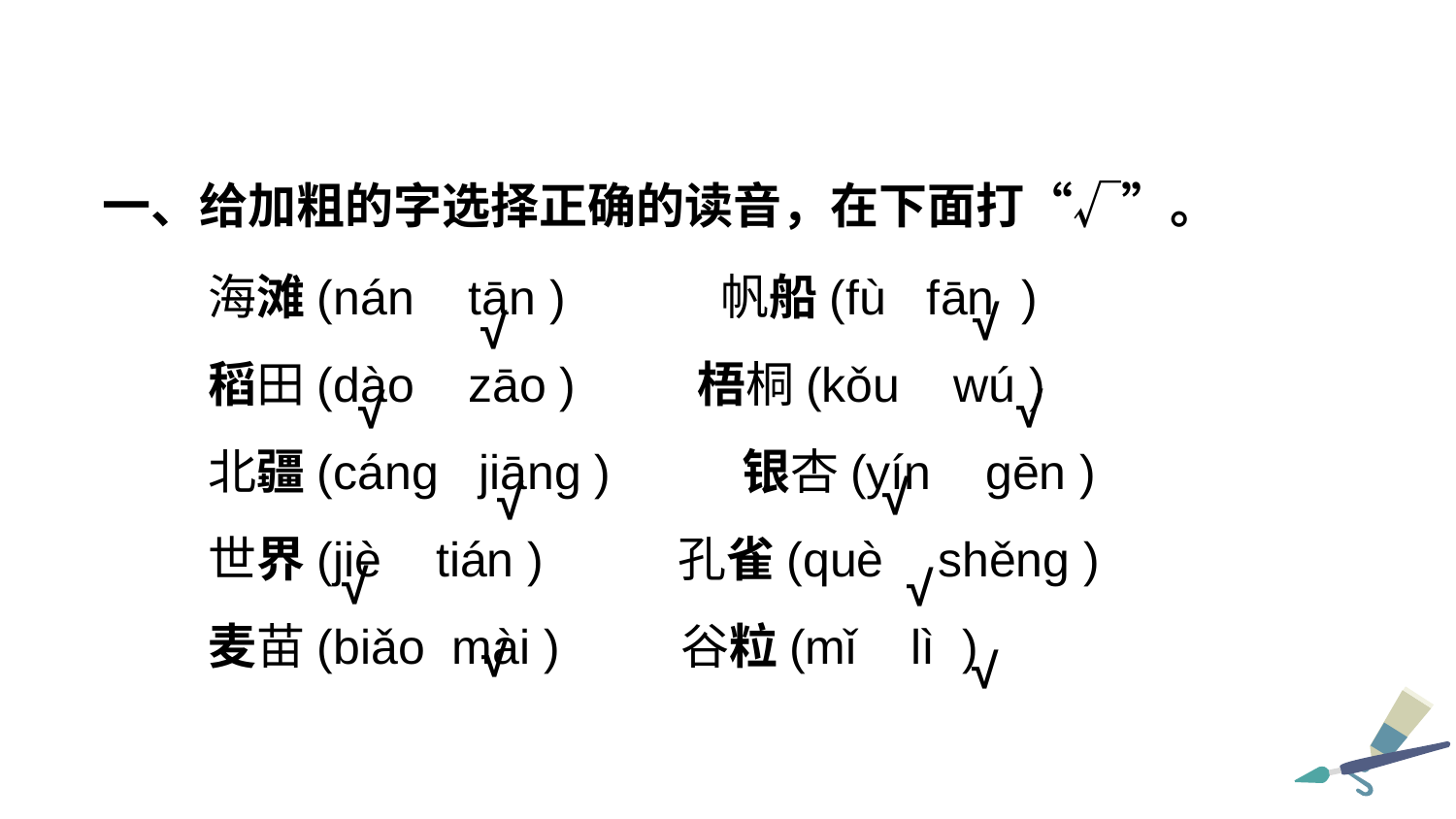

一、给加粗的字选择正确的读音，在下面打“√”。
海滩(nán    tān ) 　　   帆船(fù   fān  )
稻田(dào    zāo )        梧桐(kǒu    wú )
北疆(cánɡ   jiānɡ )　　  银杏(yín    ɡēn )
世界(jiè    tián )         孔雀(què    shěnɡ )
麦苗(biǎo  mài )        谷粒(mǐ    lì  )
√
√
√
√
√
√
√
√
√
√